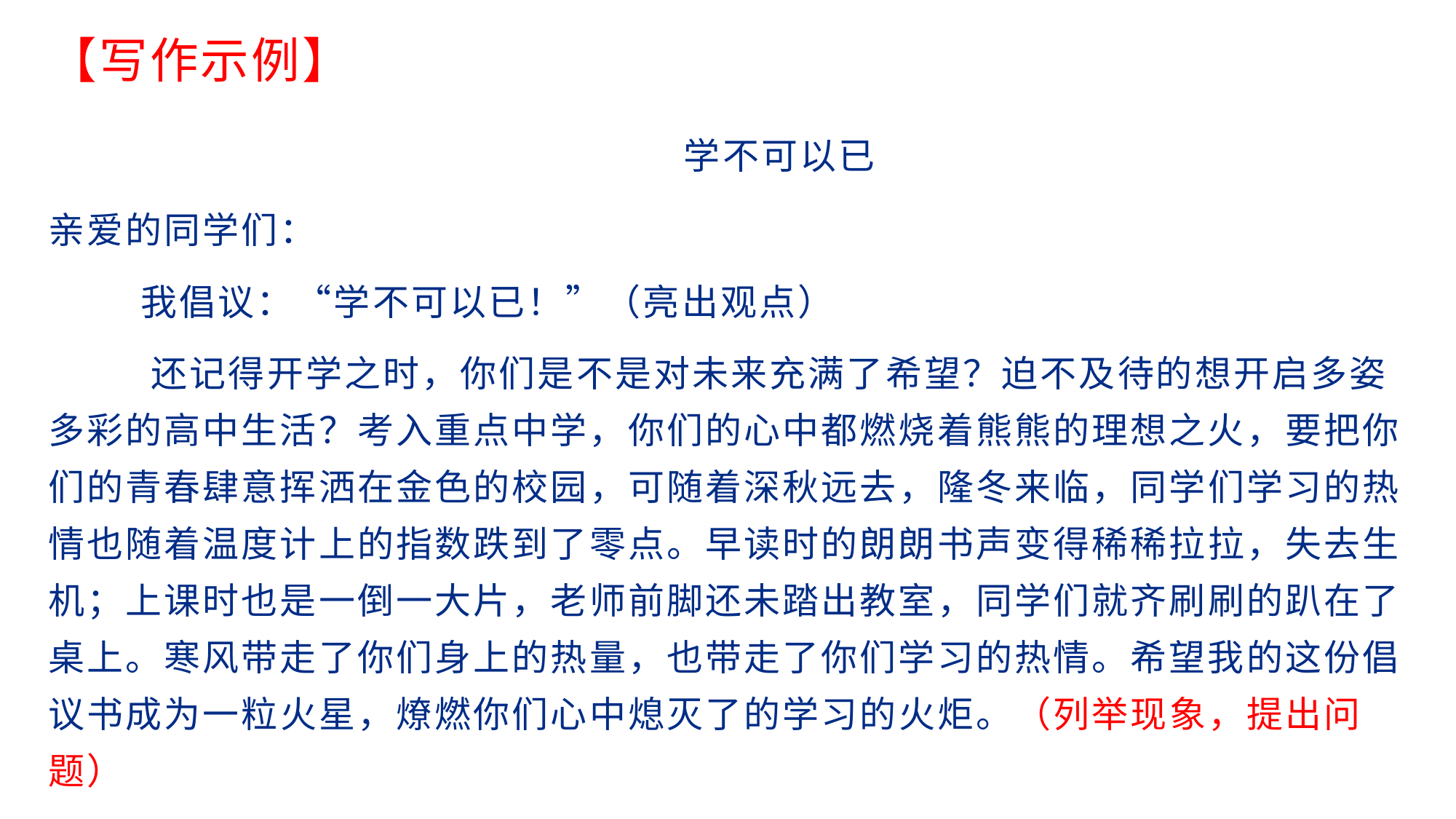

【写作示例】
       学不可以已
亲爱的同学们：
        我倡议：“学不可以已！”（亮出观点）
         还记得开学之时，你们是不是对未来充满了希望？迫不及待的想开启多姿多彩的高中生活？考入重点中学，你们的心中都燃烧着熊熊的理想之火，要把你们的青春肆意挥洒在金色的校园，可随着深秋远去，隆冬来临，同学们学习的热情也随着温度计上的指数跌到了零点。早读时的朗朗书声变得稀稀拉拉，失去生机；上课时也是一倒一大片，老师前脚还未踏出教室，同学们就齐刷刷的趴在了桌上。寒风带走了你们身上的热量，也带走了你们学习的热情。希望我的这份倡议书成为一粒火星，燎燃你们心中熄灭了的学习的火炬。（列举现象，提出问题）